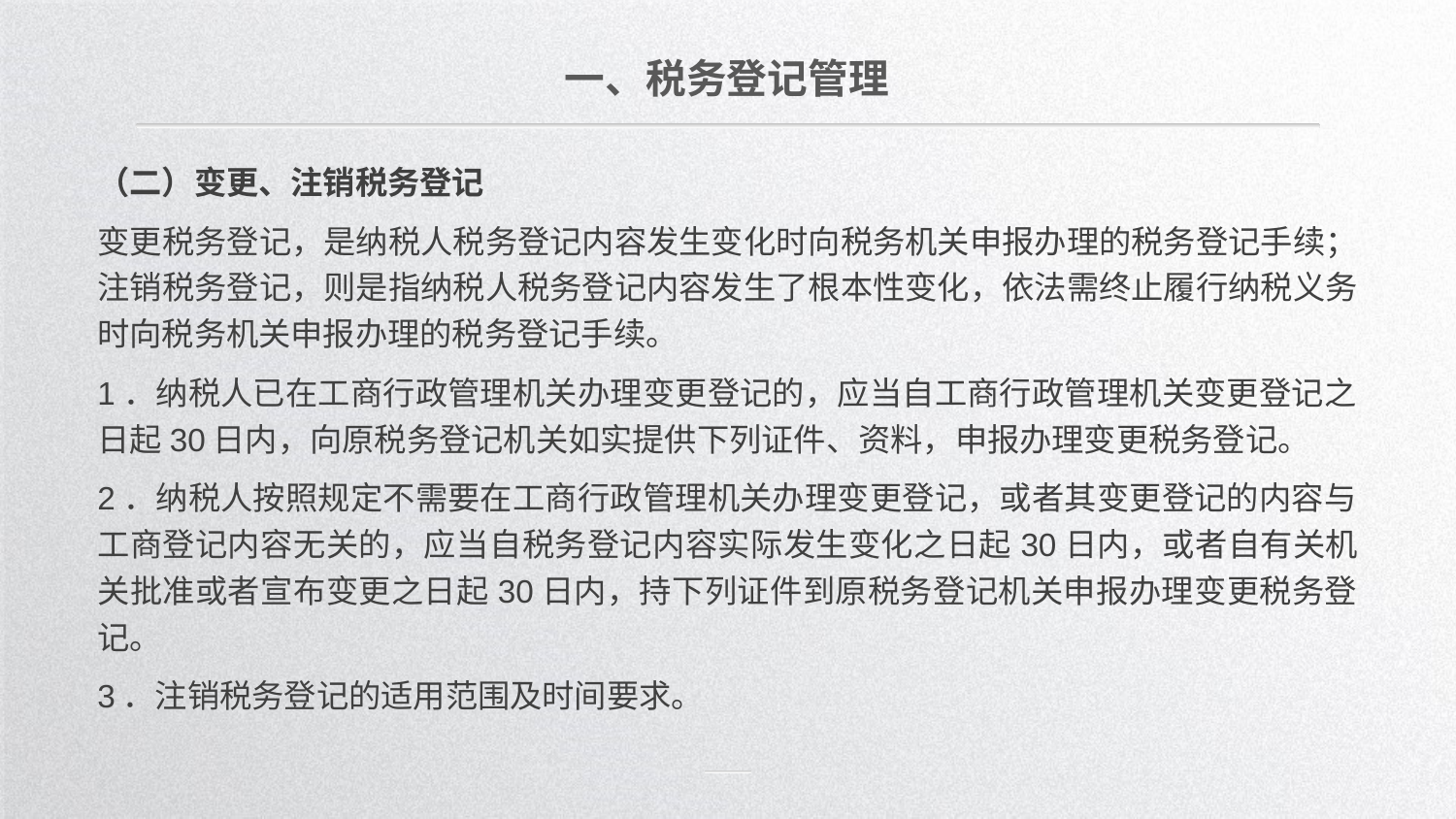

一、税务登记管理

（二）变更、注销税务登记
变更税务登记，是纳税人税务登记内容发生变化时向税务机关申报办理的税务登记手续；注销税务登记，则是指纳税人税务登记内容发生了根本性变化，依法需终止履行纳税义务时向税务机关申报办理的税务登记手续。
1．纳税人已在工商行政管理机关办理变更登记的，应当自工商行政管理机关变更登记之日起30日内，向原税务登记机关如实提供下列证件、资料，申报办理变更税务登记。
2．纳税人按照规定不需要在工商行政管理机关办理变更登记，或者其变更登记的内容与工商登记内容无关的，应当自税务登记内容实际发生变化之日起30日内，或者自有关机关批准或者宣布变更之日起30日内，持下列证件到原税务登记机关申报办理变更税务登记。
3．注销税务登记的适用范围及时间要求。